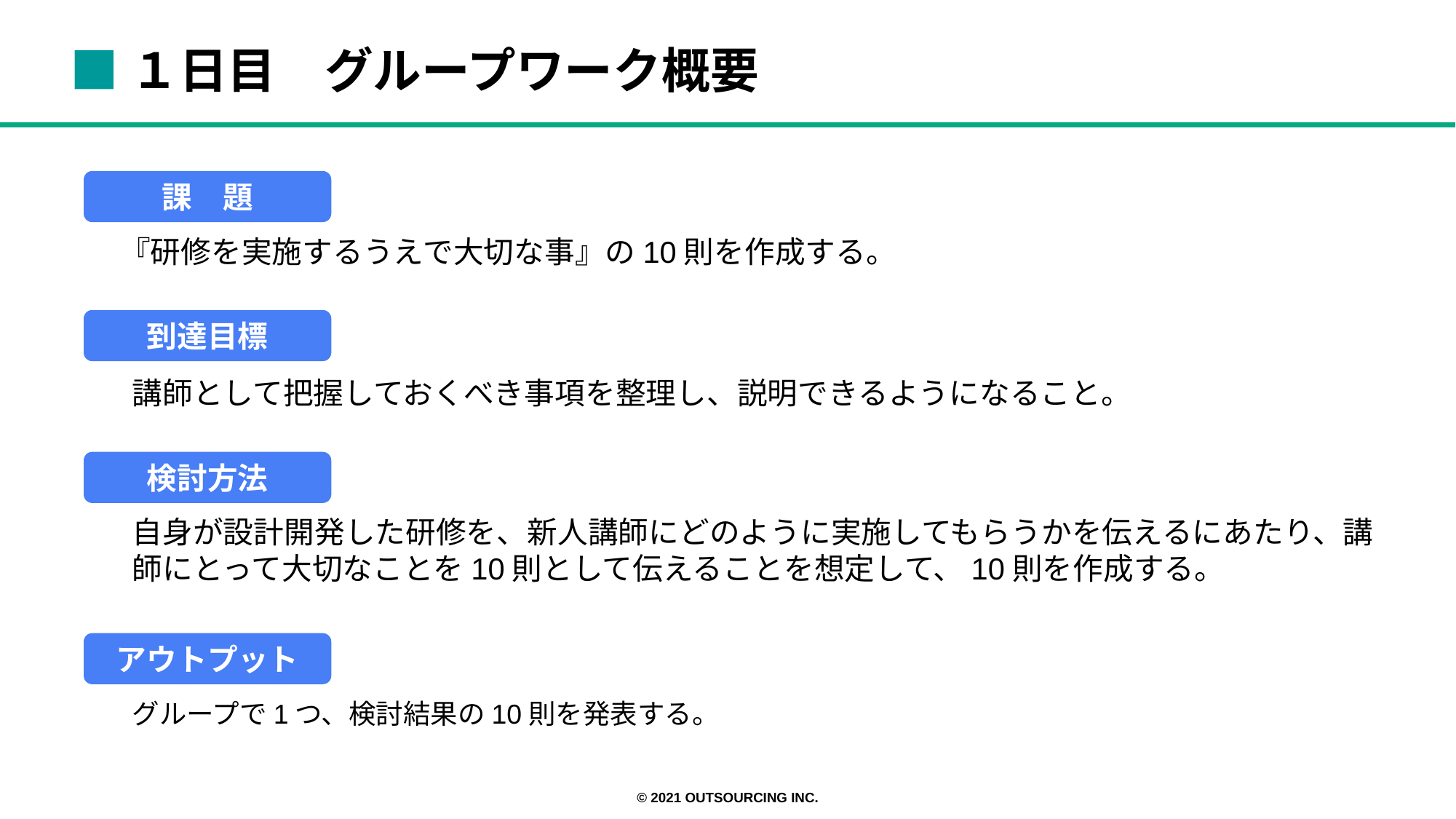

■１日目　グループワーク概要
課　題
『研修を実施するうえで大切な事』の10則を作成する。
到達目標
講師として把握しておくべき事項を整理し、説明できるようになること。
検討方法
自身が設計開発した研修を、新人講師にどのように実施してもらうかを伝えるにあたり、講師にとって大切なことを10則として伝えることを想定して、10則を作成する。
アウトプット
グループで1つ、検討結果の10則を発表する。
© 2021 OUTSOURCING Inc.